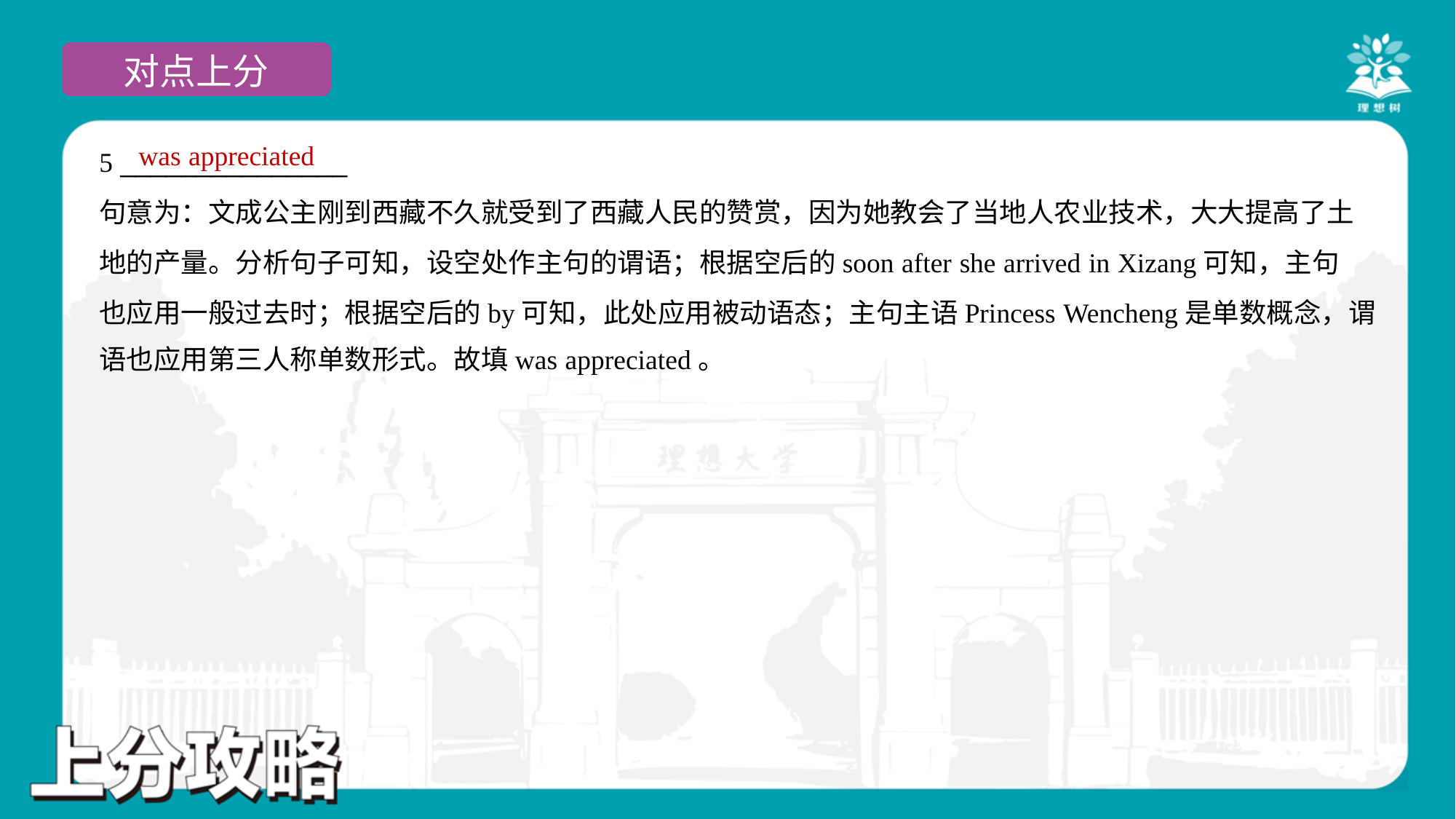

was appreciated
5 _______________
句意为：文成公主刚到西藏不久就受到了西藏人民的赞赏，因为她教会了当地人农业技术，大大提高了土
地的产量。分析句子可知，设空处作主句的谓语；根据空后的soon after she arrived in Xizang可知，主句
也应用一般过去时；根据空后的by可知，此处应用被动语态；主句主语Princess Wencheng是单数概念，谓
语也应用第三人称单数形式。故填was appreciated。